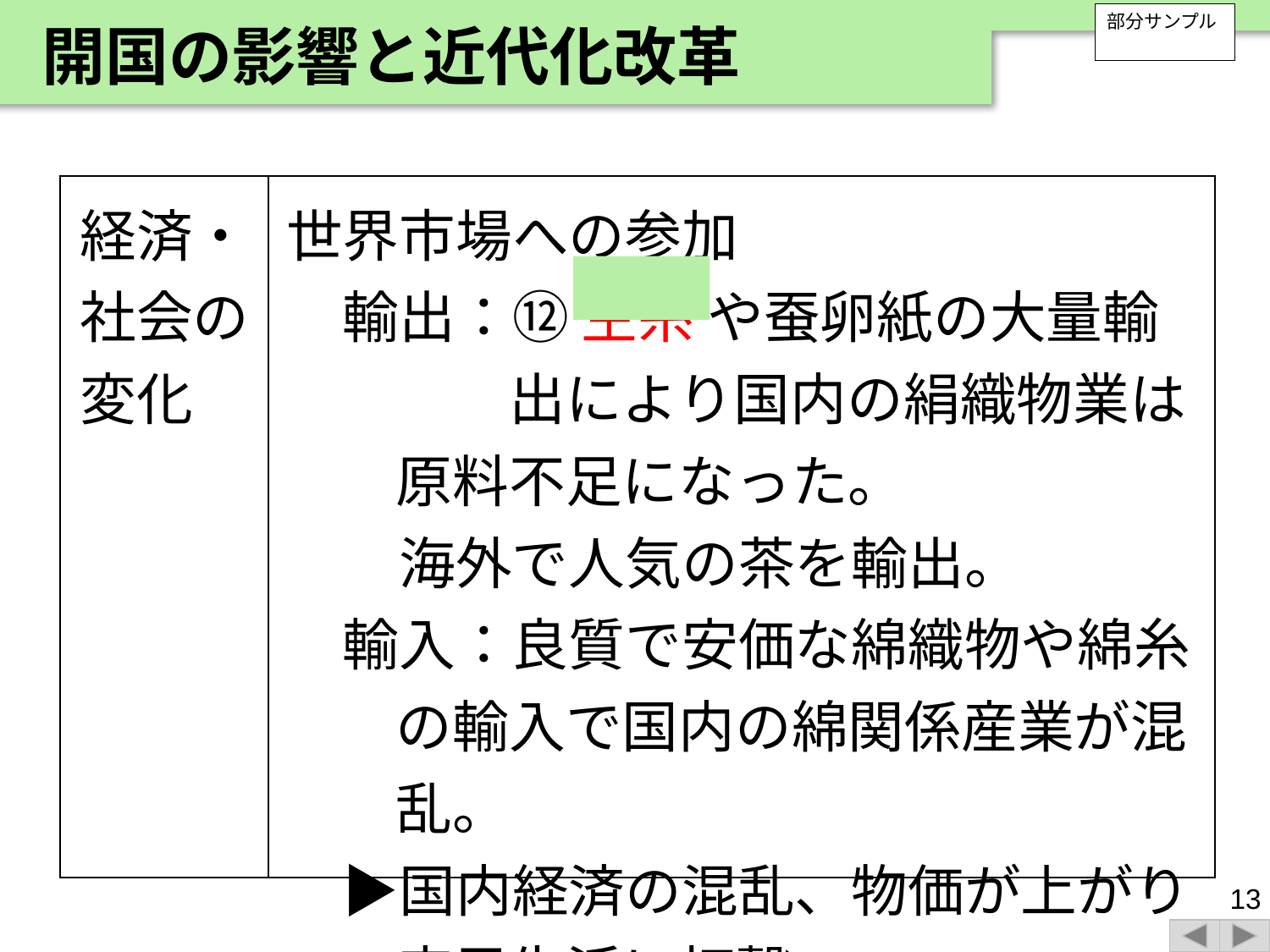

開国の影響と近代化改革
部分サンプル
| 経済・社会の変化 | 世界市場への参加 　輸出：⑫ 生糸 や蚕卵紙の大量輸　　出により国内の絹織物業は原料不足になった。 　　海外で人気の茶を輸出。 　輸入：良質で安価な綿織物や綿糸の輸入で国内の綿関係産業が混乱。 　▶国内経済の混乱、物価が上がり庶民生活に打撃。︎ |
| --- | --- |

13